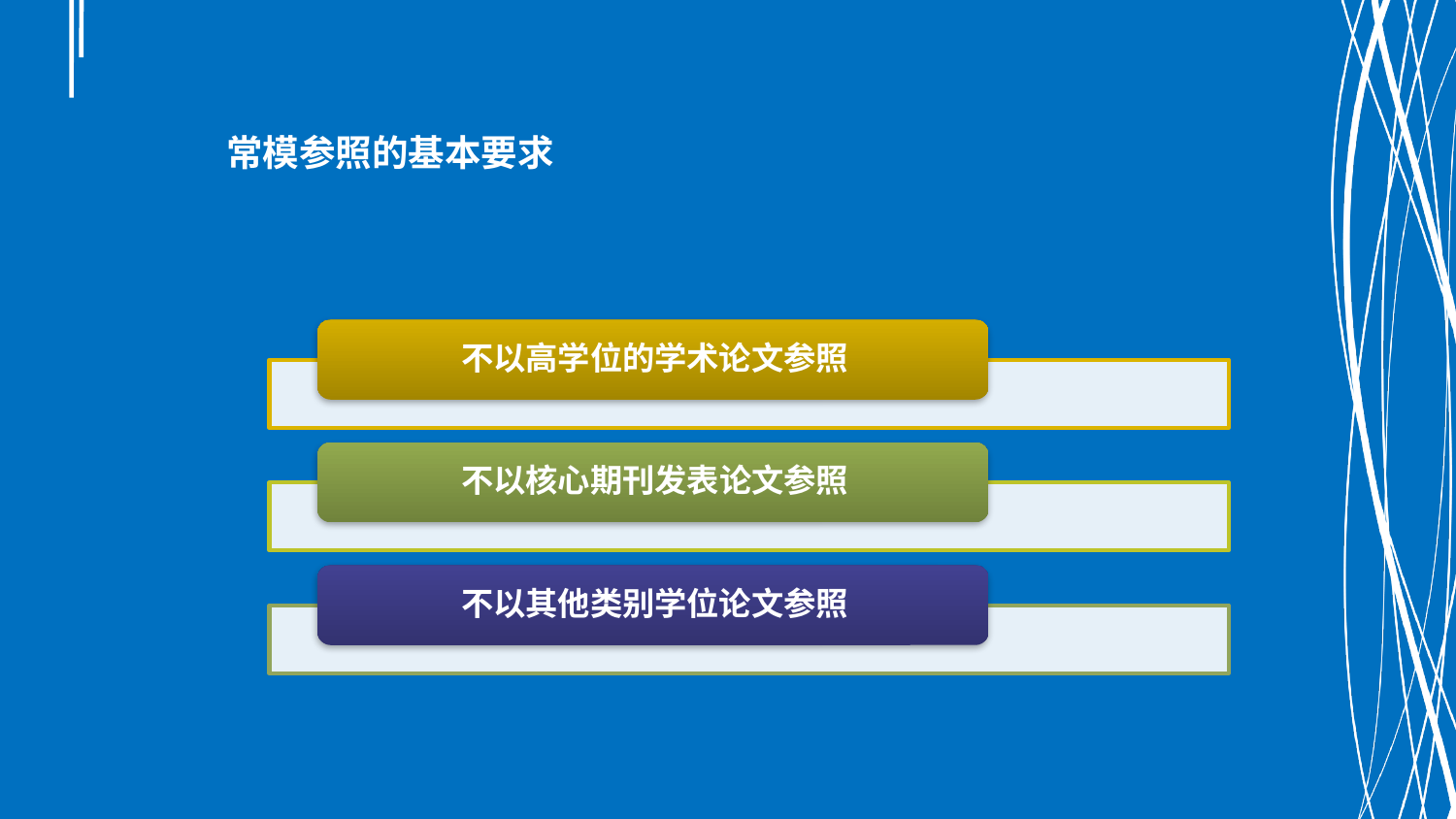

# 常模参照的基本要求
不以高学位的学术论文参照
不以核心期刊发表论文参照
不以其他类别学位论文参照